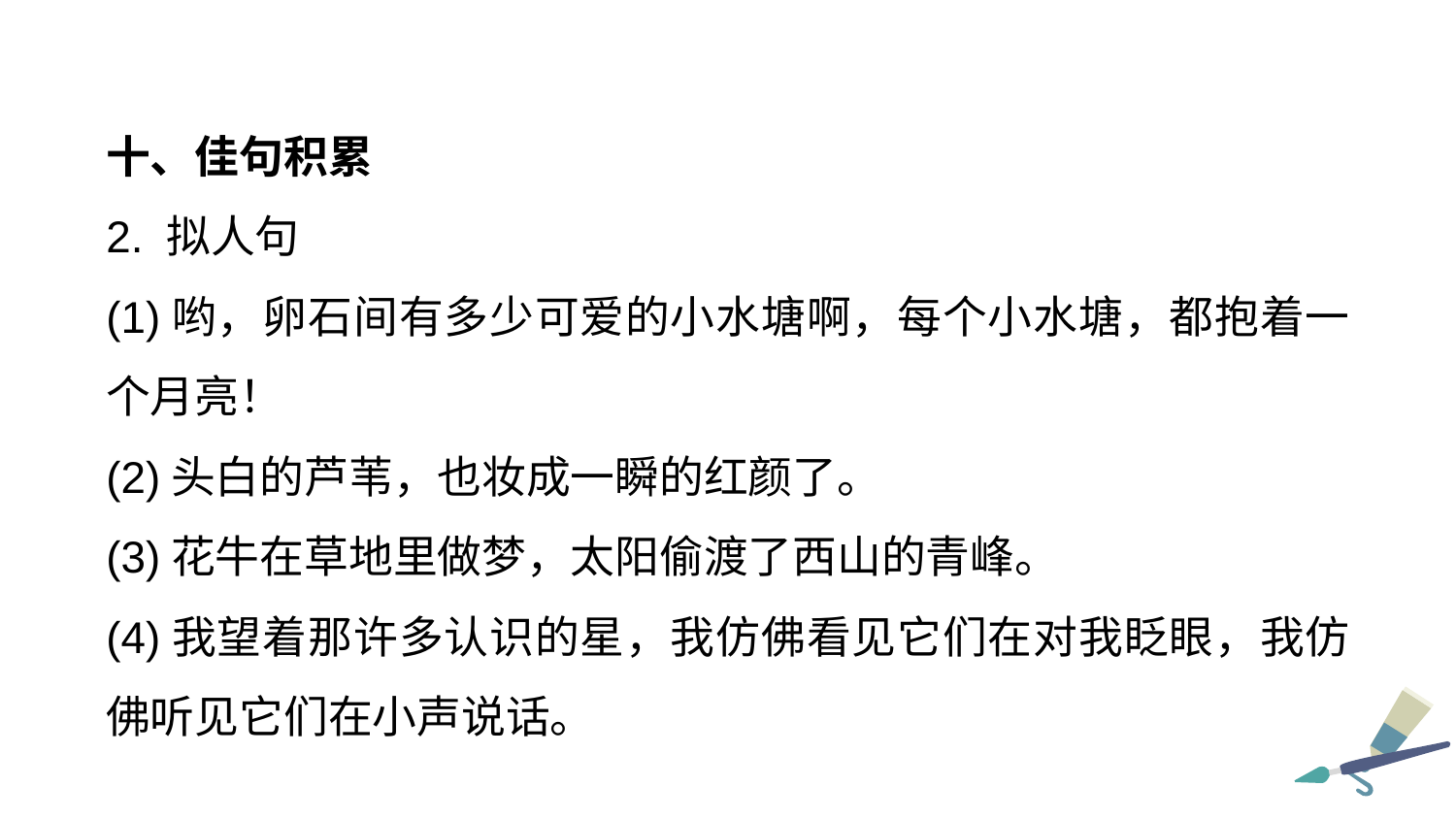

十、佳句积累
2. 拟人句
(1)哟，卵石间有多少可爱的小水塘啊，每个小水塘，都抱着一个月亮！
(2)头白的芦苇，也妆成一瞬的红颜了。
(3)花牛在草地里做梦，太阳偷渡了西山的青峰。
(4)我望着那许多认识的星，我仿佛看见它们在对我眨眼，我仿佛听见它们在小声说话。